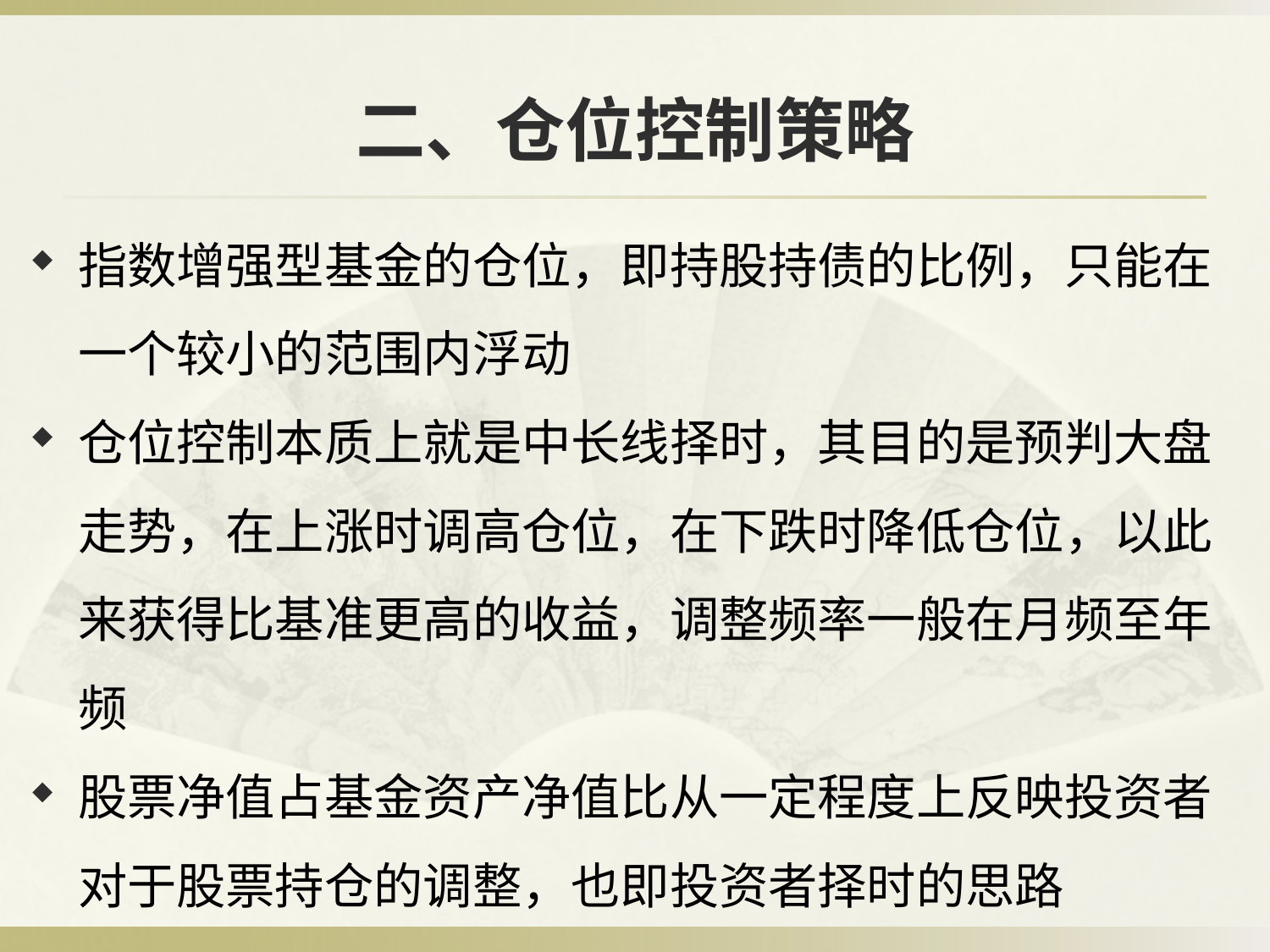

# 二、仓位控制策略
指数增强型基金的仓位，即持股持债的比例，只能在一个较小的范围内浮动
仓位控制本质上就是中长线择时，其目的是预判大盘走势，在上涨时调高仓位，在下跌时降低仓位，以此来获得比基准更高的收益，调整频率一般在月频至年频
股票净值占基金资产净值比从一定程度上反映投资者对于股票持仓的调整，也即投资者择时的思路